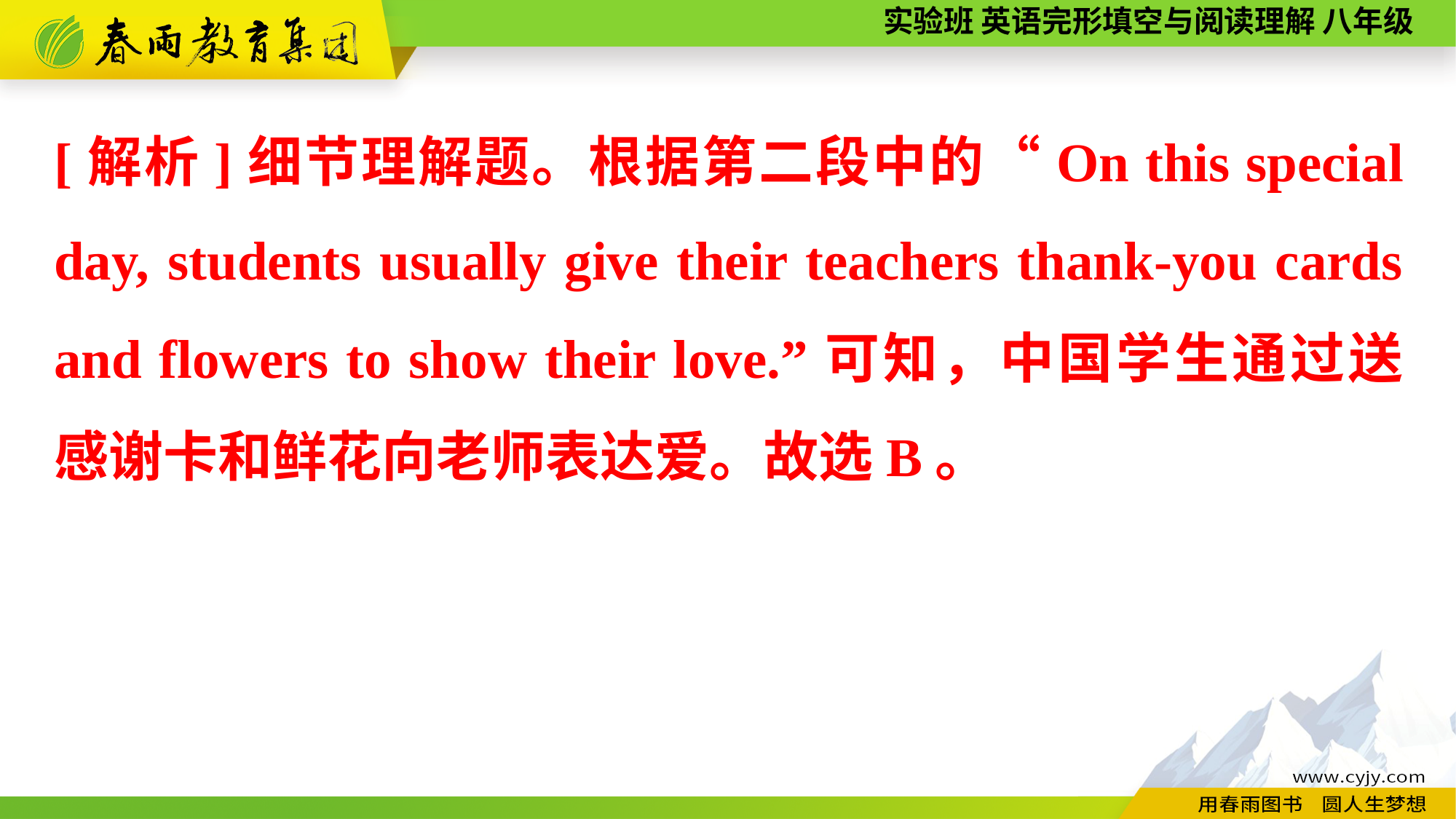

[解析]细节理解题。根据第二段中的“On this special day, students usually give their teachers thank-you cards and flowers to show their love.”可知，中国学生通过送感谢卡和鲜花向老师表达爱。故选B。